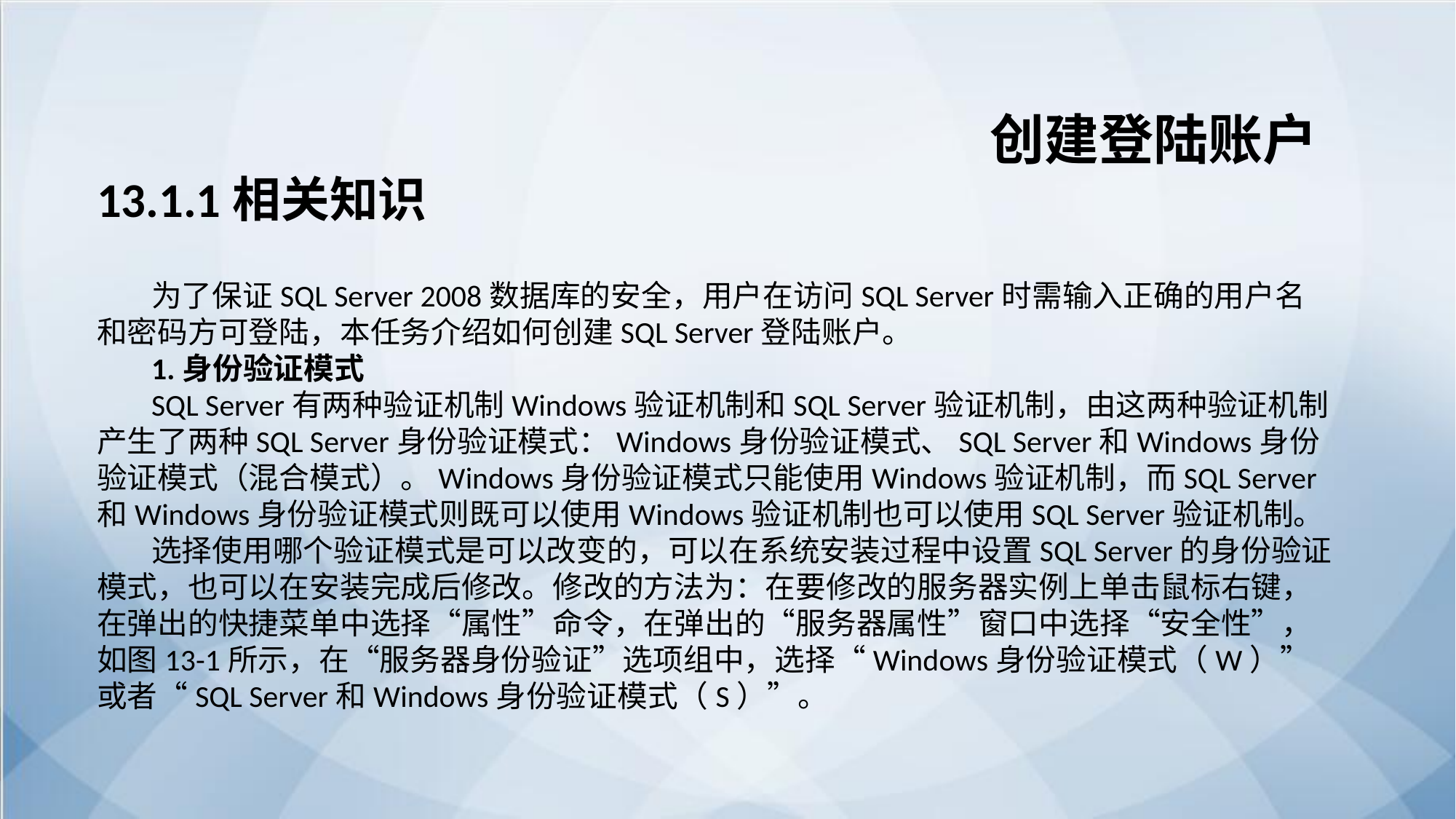

创建登陆账户
13.1.1相关知识
为了保证SQL Server 2008数据库的安全，用户在访问SQL Server时需输入正确的用户名和密码方可登陆，本任务介绍如何创建SQL Server登陆账户。
1.身份验证模式
SQL Server有两种验证机制Windows验证机制和SQL Server验证机制，由这两种验证机制产生了两种SQL Server身份验证模式：Windows身份验证模式、SQL Server和Windows身份验证模式（混合模式）。Windows身份验证模式只能使用Windows验证机制，而SQL Server和Windows身份验证模式则既可以使用Windows验证机制也可以使用SQL Server验证机制。
选择使用哪个验证模式是可以改变的，可以在系统安装过程中设置SQL Server的身份验证模式，也可以在安装完成后修改。修改的方法为：在要修改的服务器实例上单击鼠标右键，在弹出的快捷菜单中选择“属性”命令，在弹出的“服务器属性”窗口中选择“安全性”，如图13-1所示，在“服务器身份验证”选项组中，选择“Windows身份验证模式（W）”或者“SQL Server和Windows身份验证模式（S）”。